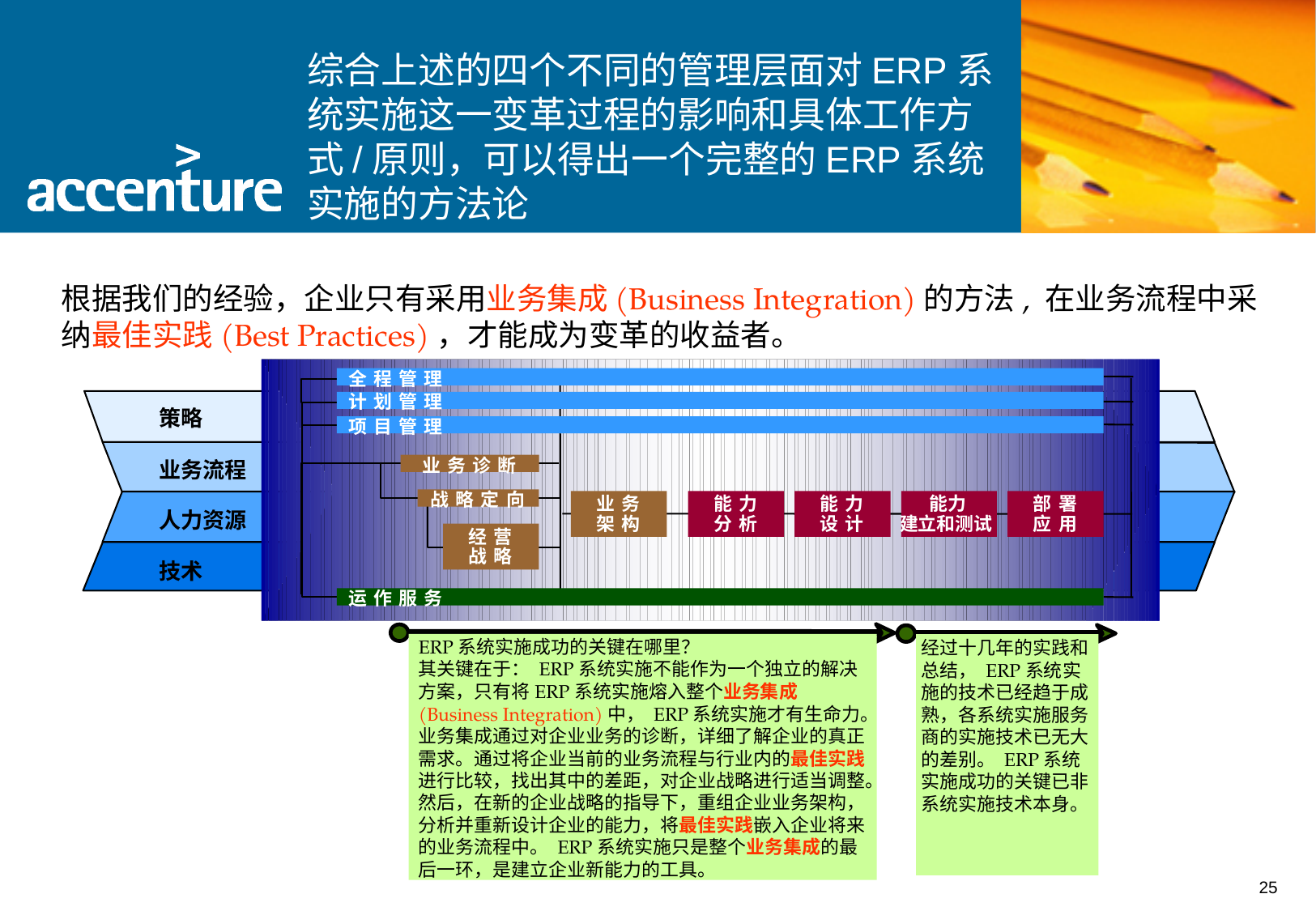

综合上述的四个不同的管理层面对ERP系统实施这一变革过程的影响和具体工作方式/原则，可以得出一个完整的ERP系统实施的方法论
根据我们的经验，企业只有采用业务集成(Business Integration)的方法, 在业务流程中采纳最佳实践(Best Practices)，才能成为变革的收益者。

全

程

管

理

计

划

管

理

策略
项

目

管

理

业

务

诊

断

业务流程

战

略

定

向

业

务
能

力
能

力
能力
部

署

人力资源
架

构
分

析
设

计
建立和测试
应

用

经

营

战

略

技术
运

作

服

务

ERP系统实施成功的关键在哪里？
其关键在于： ERP系统实施不能作为一个独立的解决方案，只有将ERP系统实施熔入整个业务集成(Business Integration)中， ERP系统实施才有生命力。业务集成通过对企业业务的诊断，详细了解企业的真正需求。通过将企业当前的业务流程与行业内的最佳实践进行比较，找出其中的差距，对企业战略进行适当调整。然后，在新的企业战略的指导下，重组企业业务架构，分析并重新设计企业的能力，将最佳实践嵌入企业将来的业务流程中。 ERP系统实施只是整个业务集成的最后一环，是建立企业新能力的工具。

经过十几年的实践和总结， ERP系统实施的技术已经趋于成熟，各系统实施服务商的实施技术已无大的差别。 ERP系统实施成功的关键已非系统实施技术本身。
25